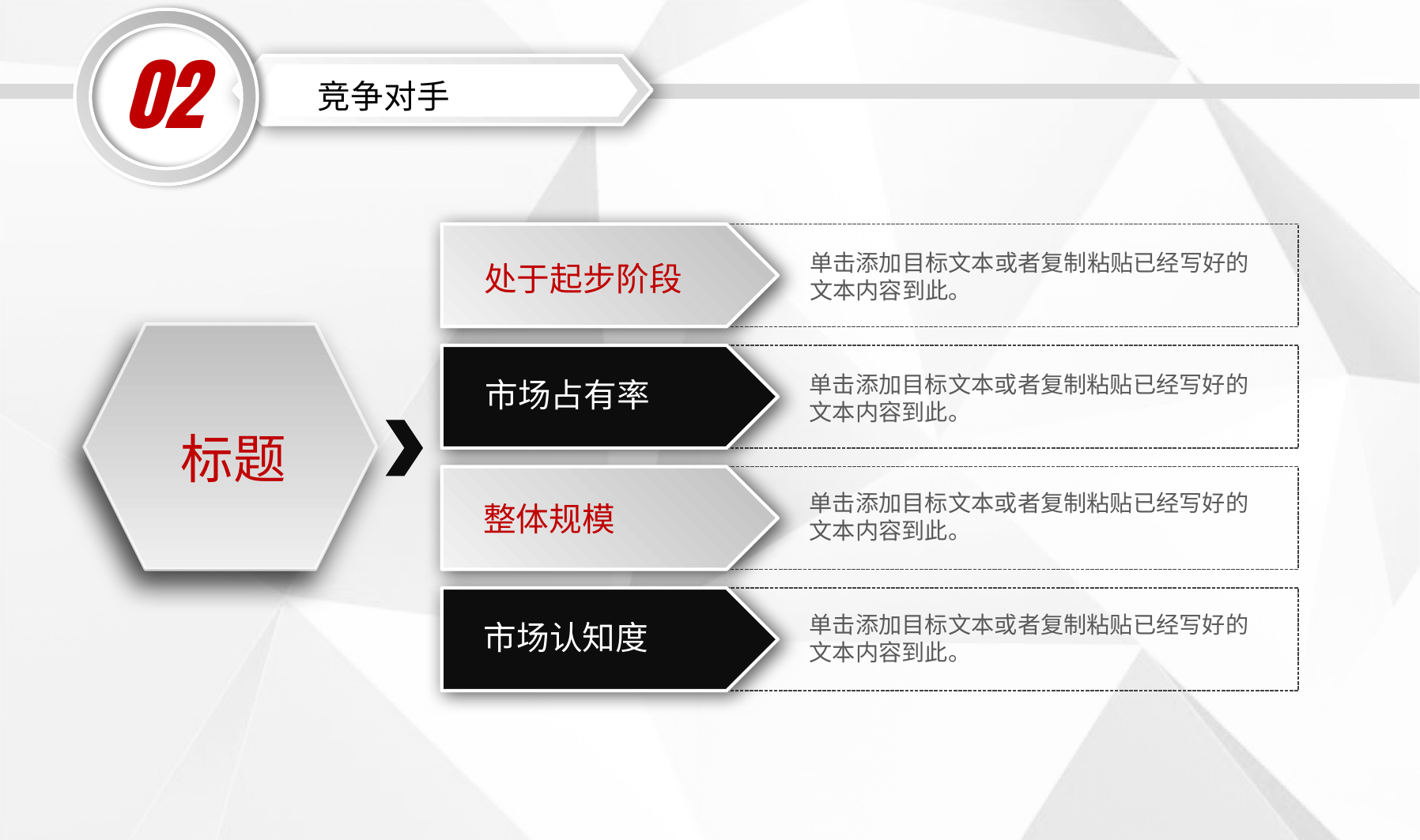

02

竞争对手

处于起步阶段

单击添加目标文本或者复制粘贴已经写好的
文本内容到此。

标题

市场占有率

单击添加目标文本或者复制粘贴已经写好的
文本内容到此。

整体规模

单击添加目标文本或者复制粘贴已经写好的
文本内容到此。

市场认知度

单击添加目标文本或者复制粘贴已经写好的
文本内容到此。